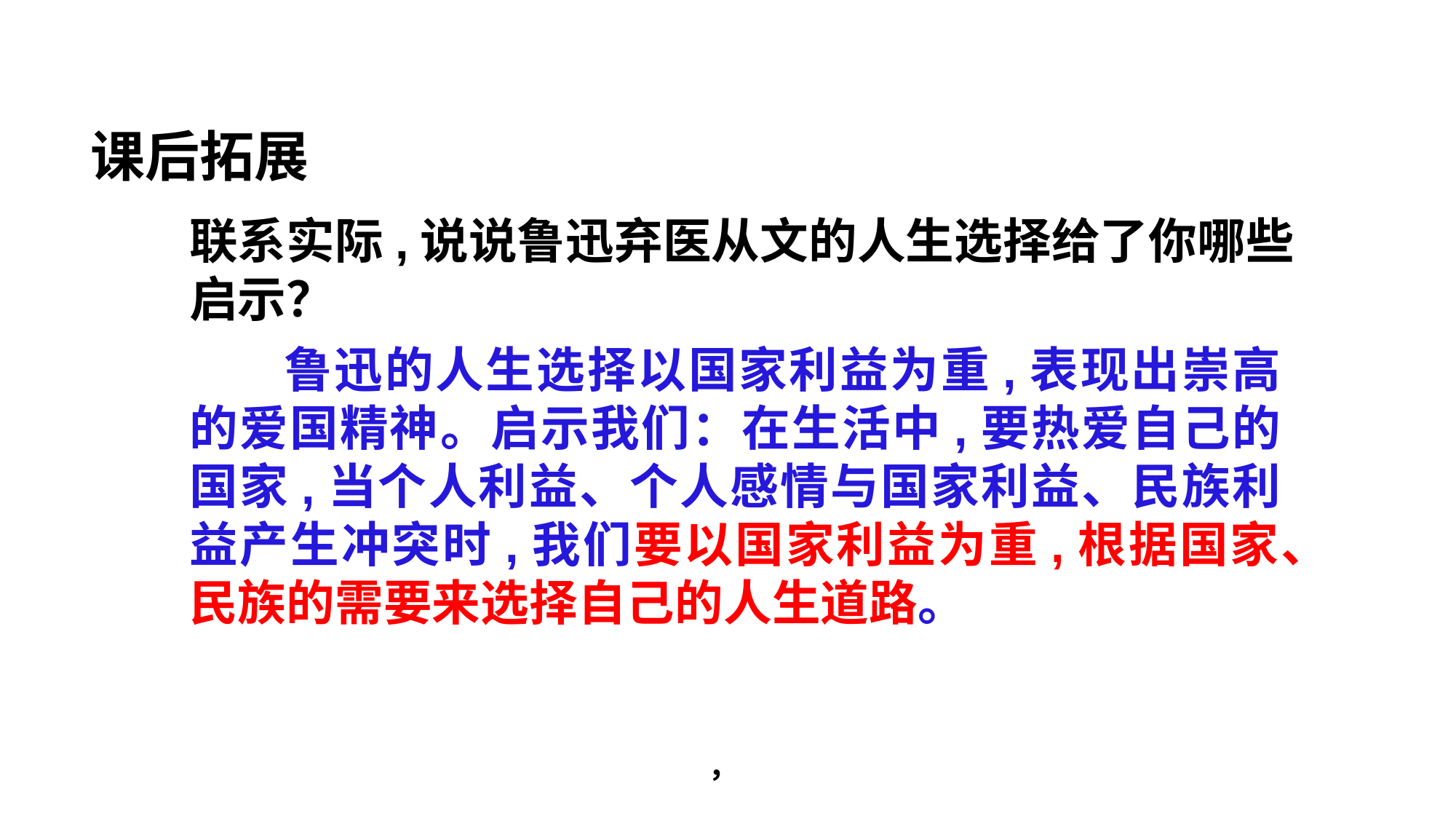

课后拓展
联系实际,说说鲁迅弃医从文的人生选择给了你哪些启示？
  鲁迅的人生选择以国家利益为重,表现出崇高的爱国精神。启示我们：在生活中,要热爱自己的国家,当个人利益、个人感情与国家利益、民族利益产生冲突时,我们要以国家利益为重,根据国家、民族的需要来选择自己的人生道路。
，